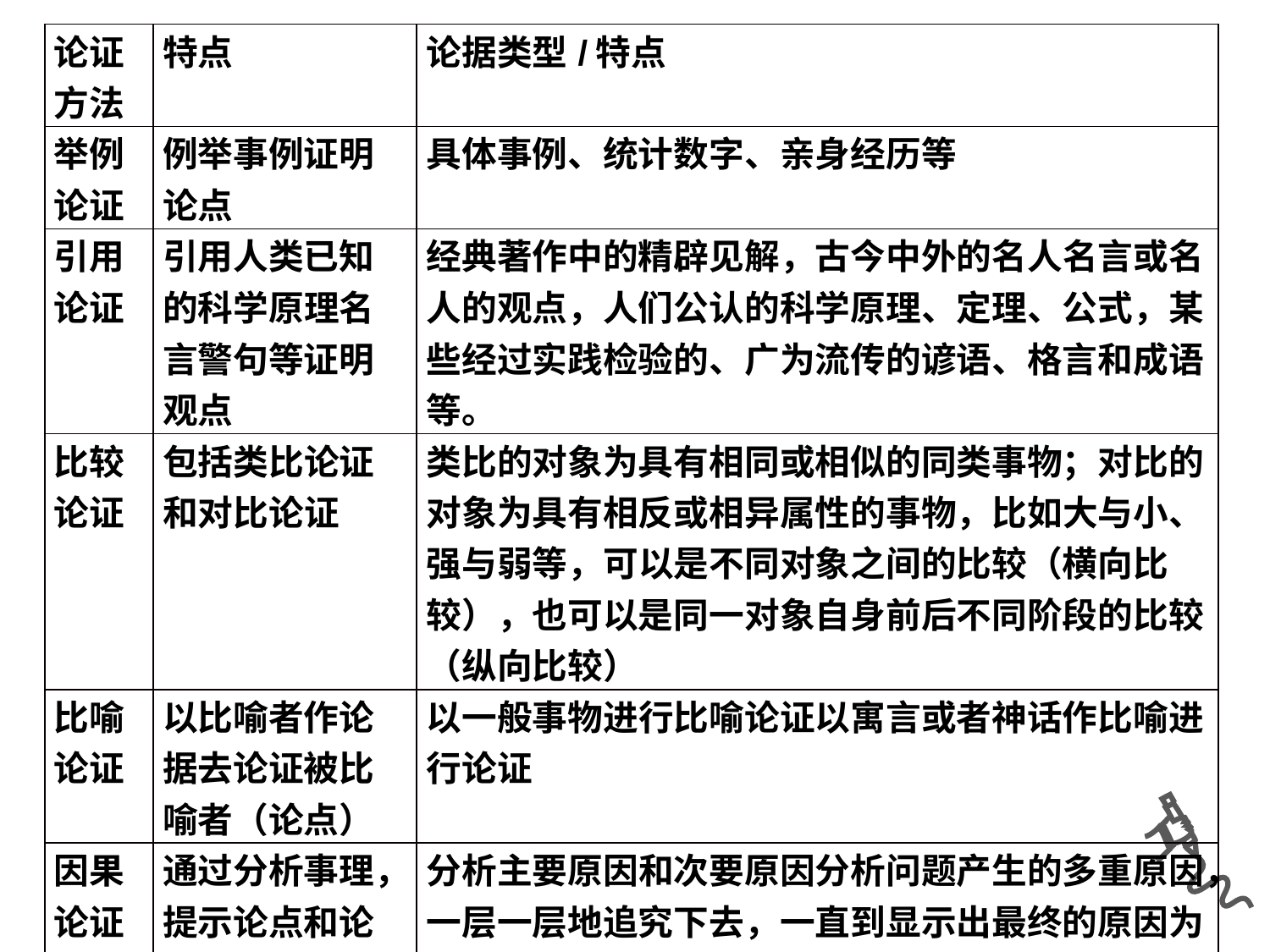

| 论证方法 | 特点 | 论据类型/特点 |
| --- | --- | --- |
| 举例论证 | 例举事例证明论点 | 具体事例、统计数字、亲身经历等 |
| 引用论证 | 引用人类已知的科学原理名言警句等证明观点 | 经典著作中的精辟见解，古今中外的名人名言或名人的观点，人们公认的科学原理、定理、公式，某些经过实践检验的、广为流传的谚语、格言和成语等。 |
| 比较论证 | 包括类比论证和对比论证 | 类比的对象为具有相同或相似的同类事物；对比的对象为具有相反或相异属性的事物，比如大与小、强与弱等，可以是不同对象之间的比较（横向比较），也可以是同一对象自身前后不同阶段的比较（纵向比较） |
| 比喻论证 | 以比喻者作论据去论证被比喻者（论点） | 以一般事物进行比喻论证以寓言或者神话作比喻进行论证 |
| 因果论证 | 通过分析事理，提示论点和论据间的因果关系来证明论点。 | 分析主要原因和次要原因分析问题产生的多重原因，一层一层地追究下去，一直到显示出最终的原因为止分析异因同果、同因异果和互为因果的现象 |
| 其他：引申论证； 归纳（事实）论证 ；演绎（理论）论证 |  |  |